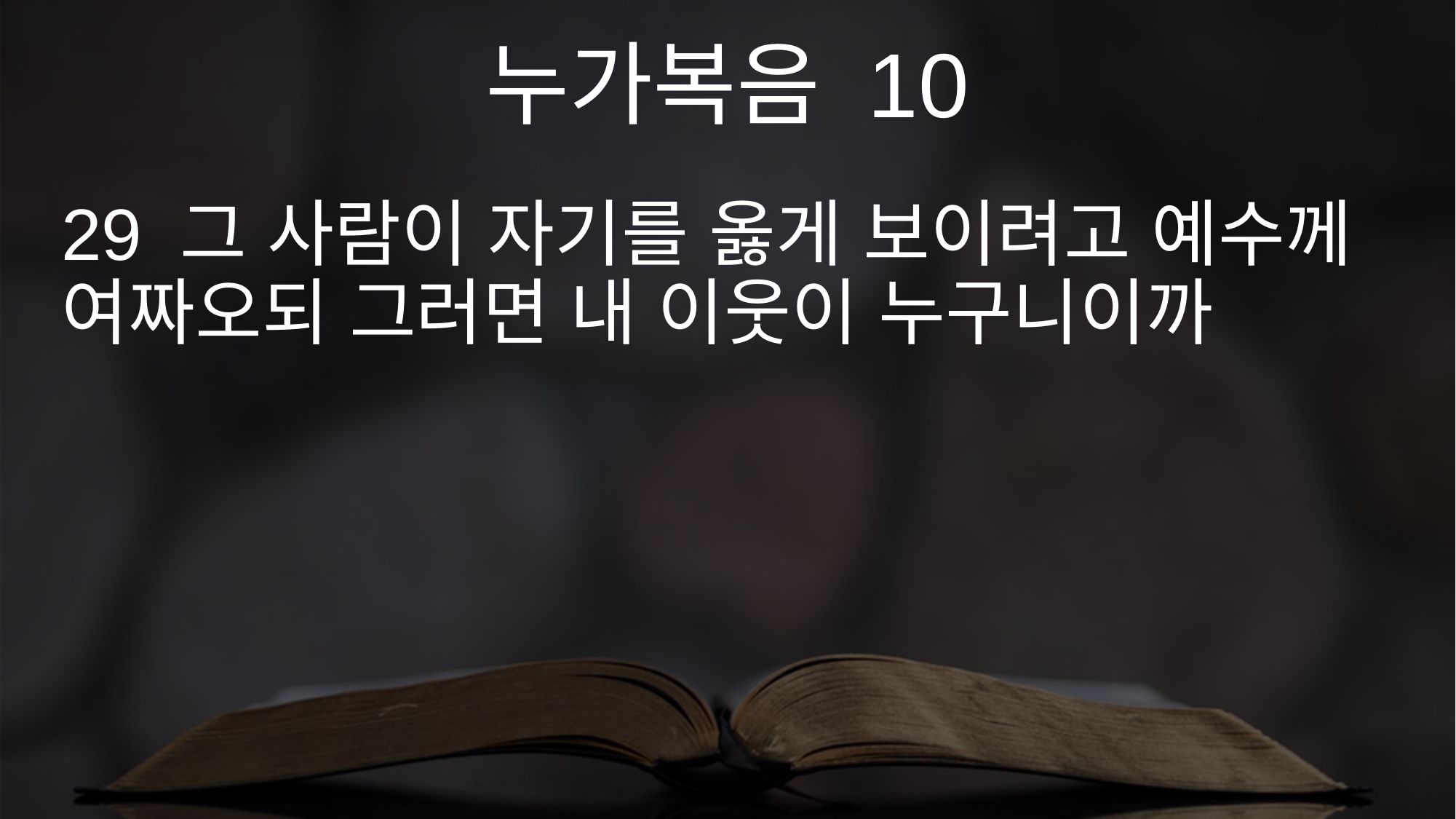

누가복음 10
29 그 사람이 자기를 옳게 보이려고 예수께 여짜오되 그러면 내 이웃이 누구니이까